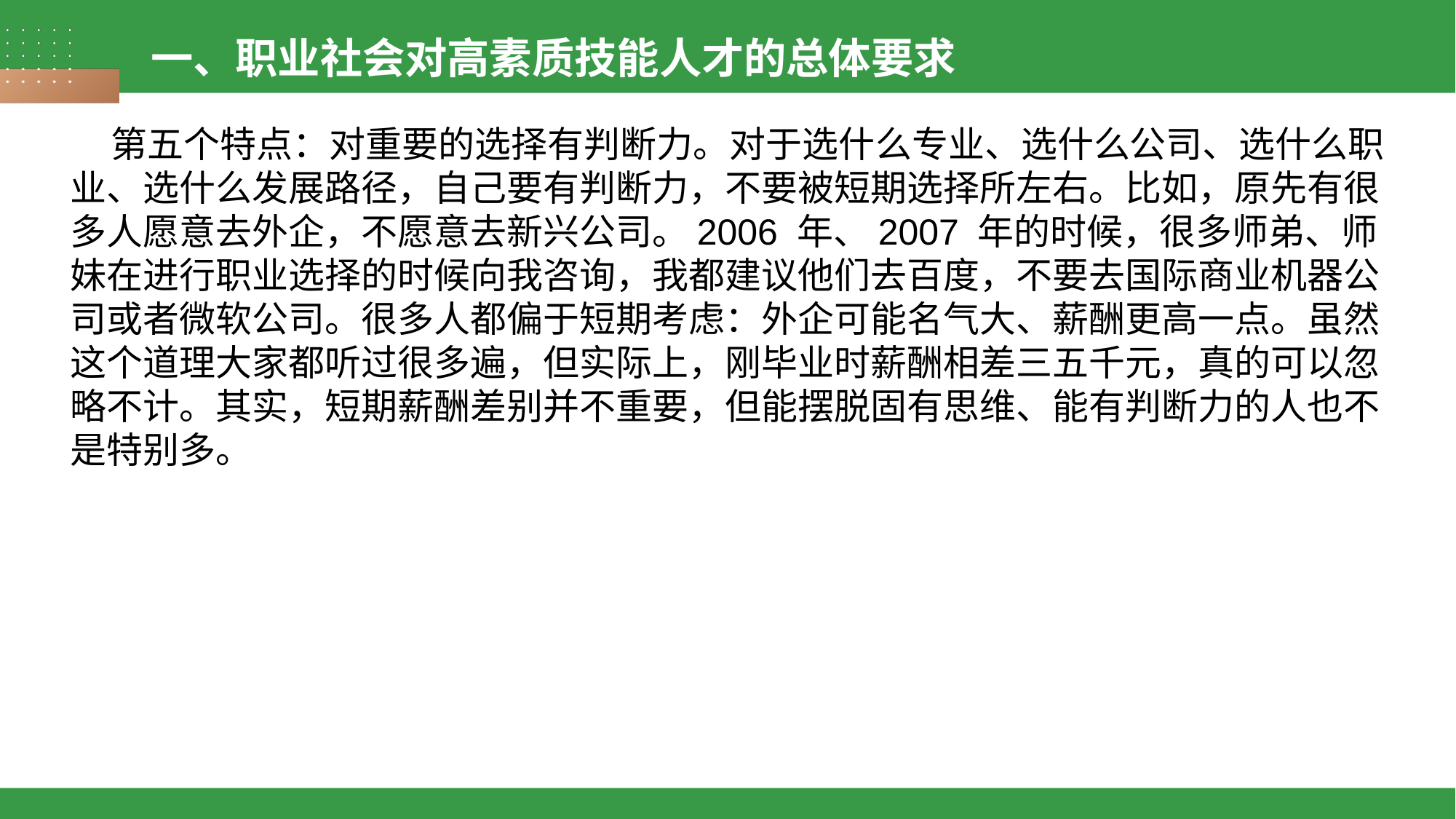

一、职业社会对高素质技能人才的总体要求
    第五个特点：对重要的选择有判断力。对于选什么专业、选什么公司、选什么职业、选什么发展路径，自己要有判断力，不要被短期选择所左右。比如，原先有很多人愿意去外企，不愿意去新兴公司。2006 年、2007 年的时候，很多师弟、师妹在进行职业选择的时候向我咨询，我都建议他们去百度，不要去国际商业机器公司或者微软公司。很多人都偏于短期考虑：外企可能名气大、薪酬更高一点。虽然这个道理大家都听过很多遍，但实际上，刚毕业时薪酬相差三五千元，真的可以忽略不计。其实，短期薪酬差别并不重要，但能摆脱固有思维、能有判断力的人也不是特别多。